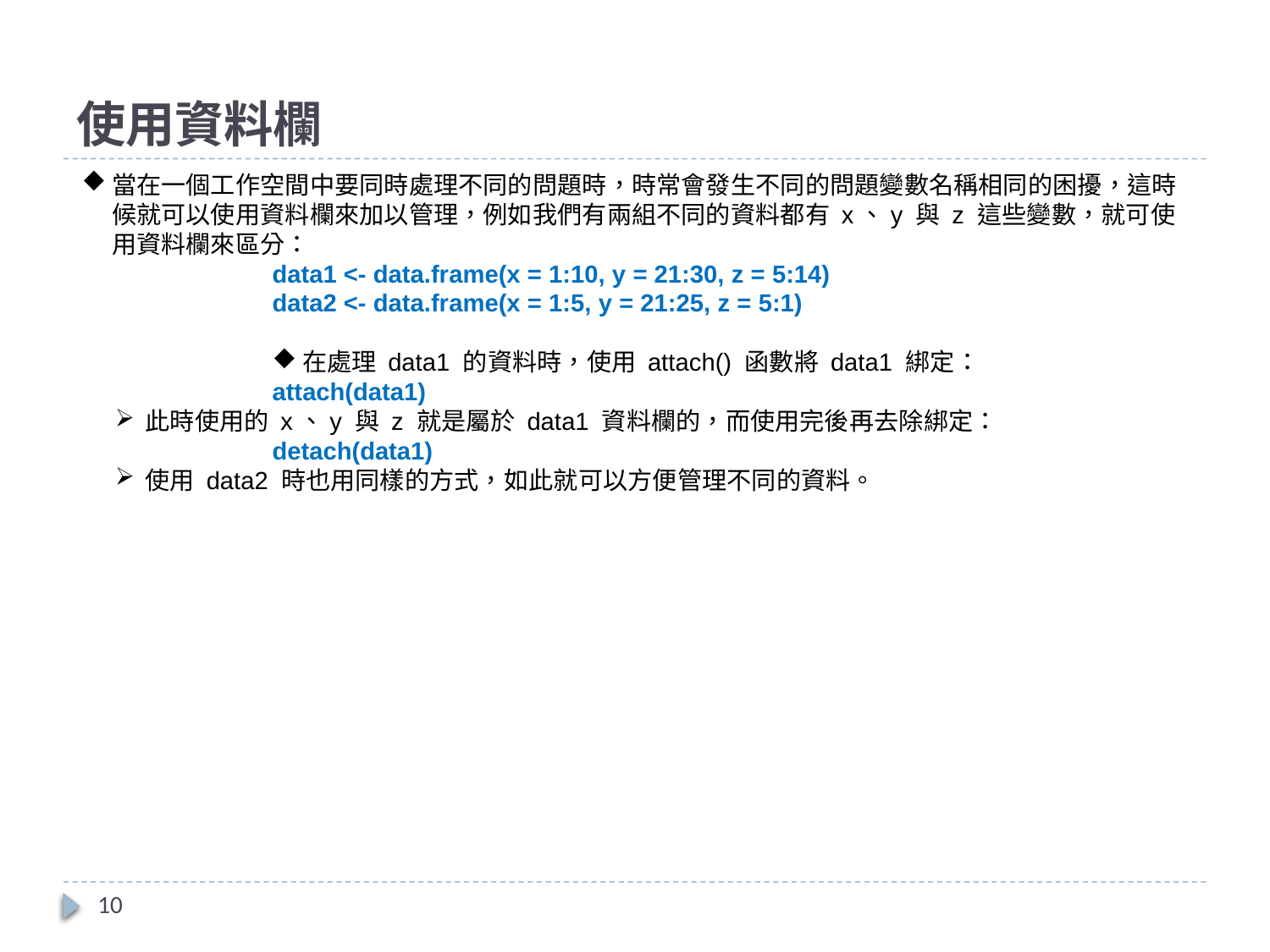

# 使用資料欄
當在一個工作空間中要同時處理不同的問題時，時常會發生不同的問題變數名稱相同的困擾，這時候就可以使用資料欄來加以管理，例如我們有兩組不同的資料都有 x、y 與 z 這些變數，就可使用資料欄來區分：
data1 <- data.frame(x = 1:10, y = 21:30, z = 5:14)
data2 <- data.frame(x = 1:5, y = 21:25, z = 5:1)

在處理 data1 的資料時，使用 attach() 函數將 data1 綁定：
attach(data1)
此時使用的 x、y 與 z 就是屬於 data1 資料欄的，而使用完後再去除綁定：
detach(data1)
使用 data2 時也用同樣的方式，如此就可以方便管理不同的資料。

10